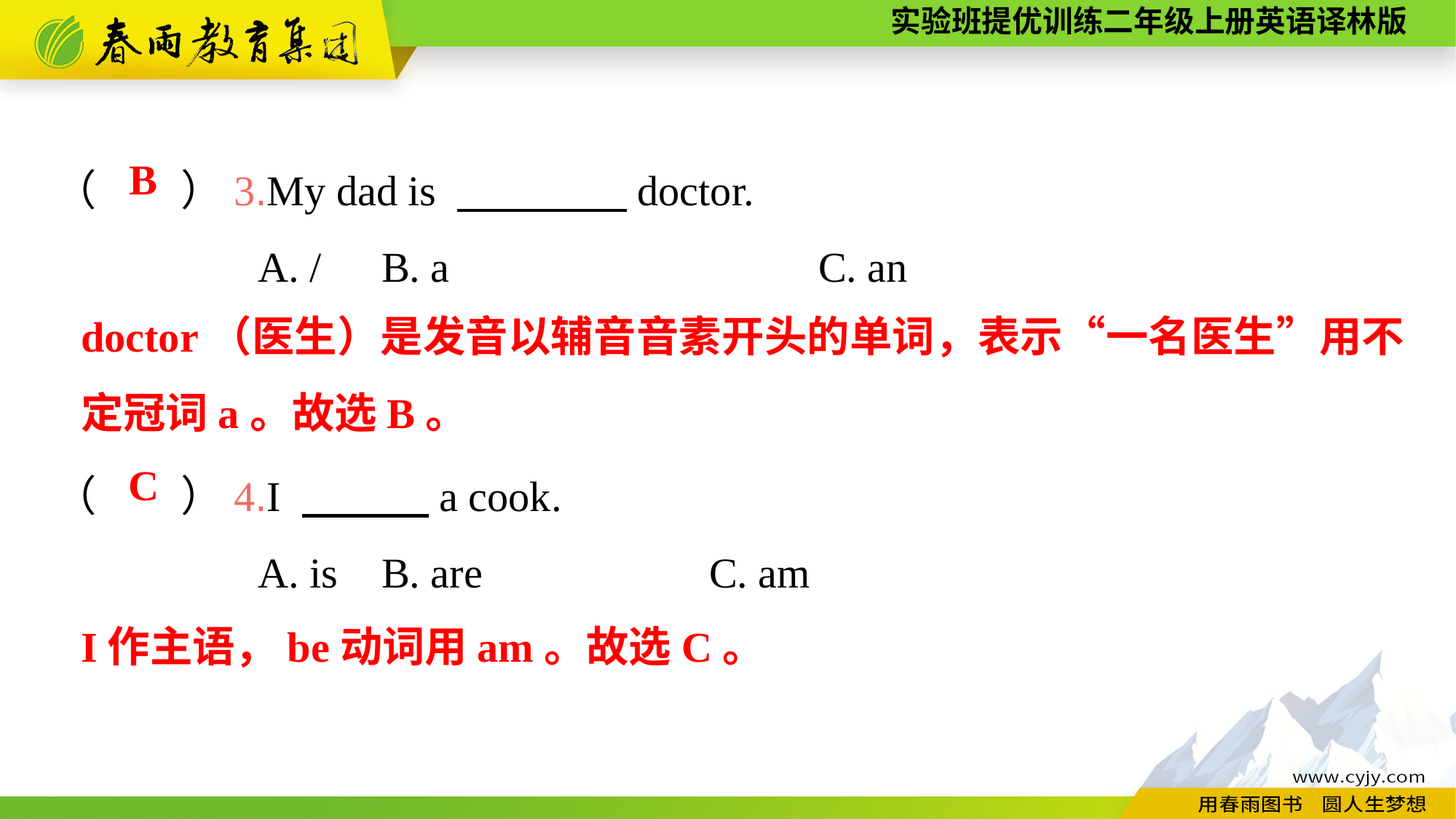

（　　）3.My dad is 　　　　doctor.
A. /	B. a				C. an

（　　）4.I 　　　a cook.
A. is	B. are			C. am
B
doctor（医生）是发音以辅音音素开头的单词，表示“一名医生”用不定冠词a。故选B。
C
I作主语，be动词用am。故选C。